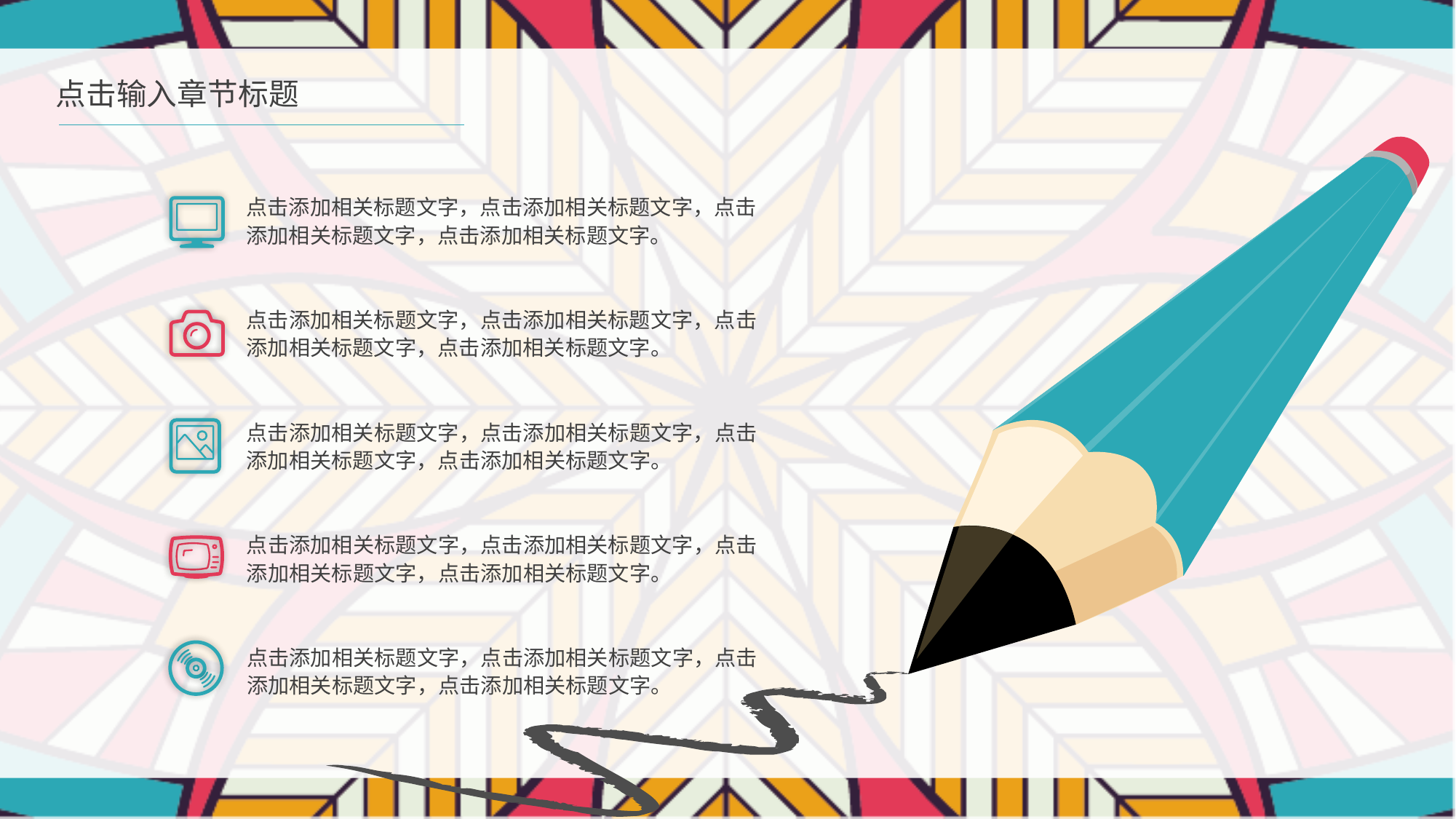

点击输入章节标题

点击添加相关标题文字，点击添加相关标题文字，点击添加相关标题文字，点击添加相关标题文字。

点击添加相关标题文字，点击添加相关标题文字，点击添加相关标题文字，点击添加相关标题文字。

点击添加相关标题文字，点击添加相关标题文字，点击添加相关标题文字，点击添加相关标题文字。

点击添加相关标题文字，点击添加相关标题文字，点击添加相关标题文字，点击添加相关标题文字。

点击添加相关标题文字，点击添加相关标题文字，点击添加相关标题文字，点击添加相关标题文字。